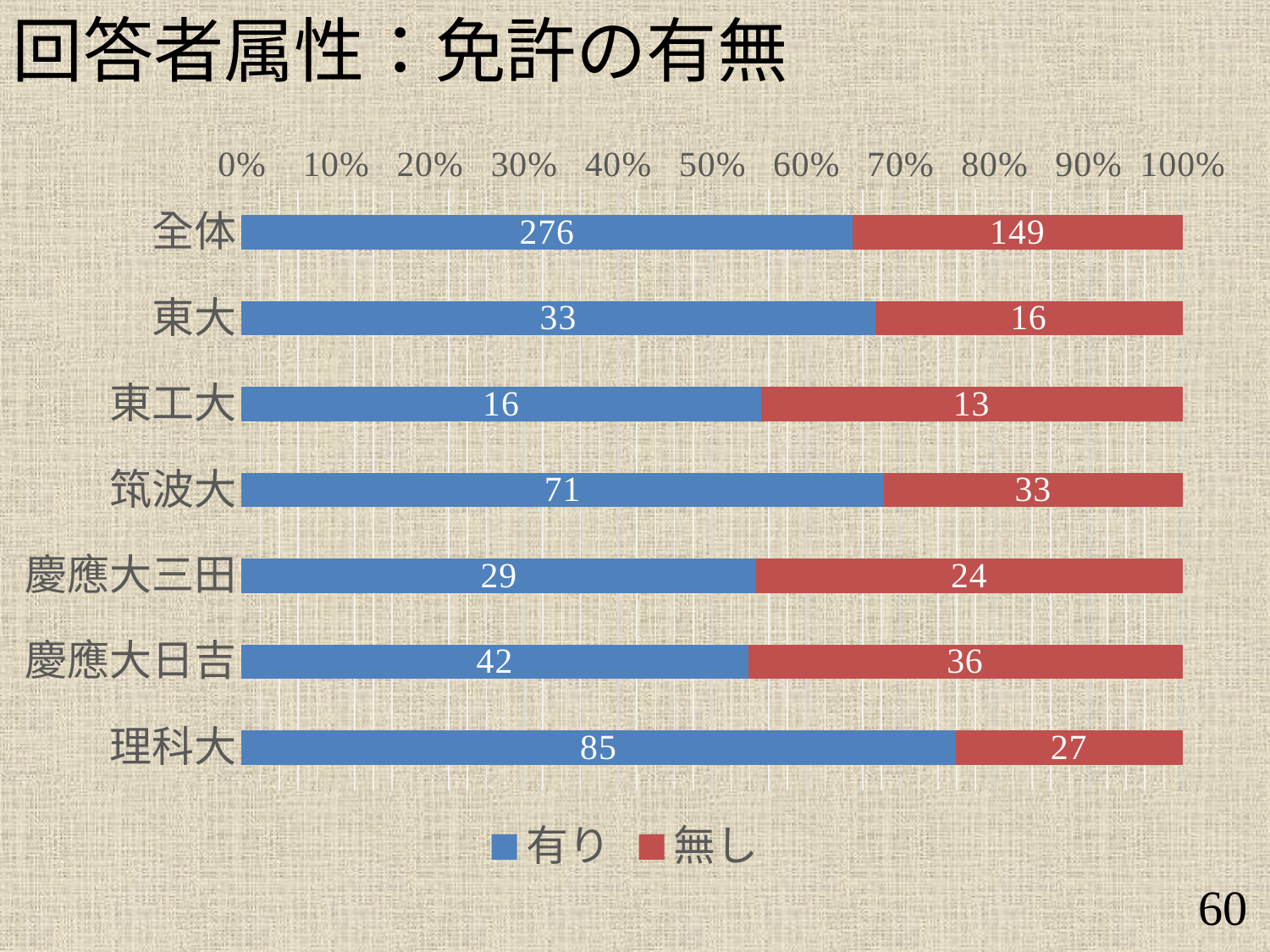

回答者属性：免許の有無

### Chart

| Category | 有り | 無し |
|---|---|---|
| 全体 | 276.0 | 149.0 |
| 東大 | 33.0 | 16.0 |
| 東工大 | 16.0 | 13.0 |
| 筑波大 | 71.0 | 33.0 |
| 慶應大三田 | 29.0 | 24.0 |
| 慶應大日吉 | 42.0 | 36.0 |
| 理科大 | 85.0 | 27.0 |
60